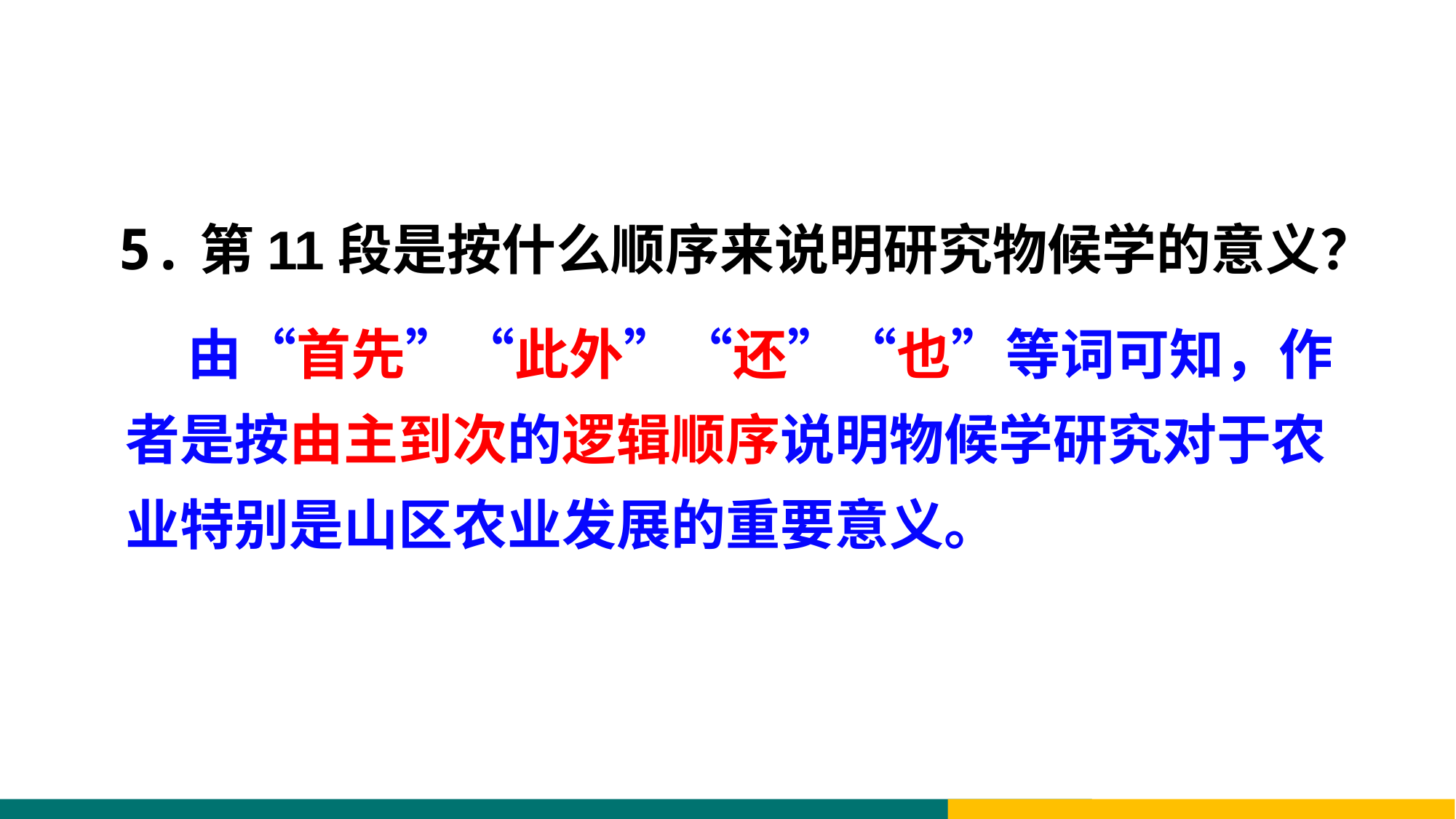

5.第11段是按什么顺序来说明研究物候学的意义？
    由“首先”“此外”“还”“也”等词可知，作者是按由主到次的逻辑顺序说明物候学研究对于农业特别是山区农业发展的重要意义。